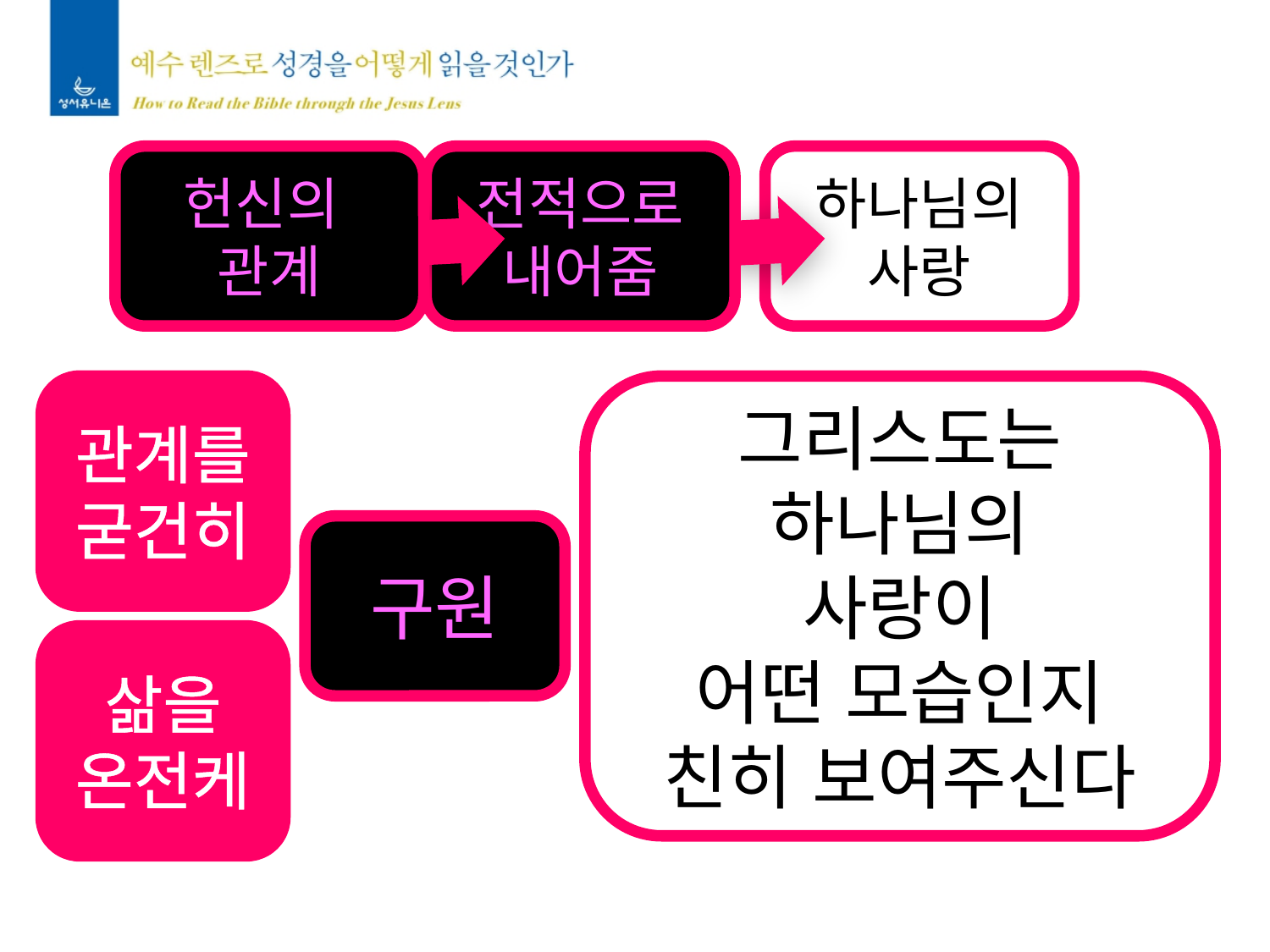

헌신의
관계
전적으로
내어줌
하나님의
사랑

관계를
굳건히
그리스도는
하나님의
사랑이
어떤 모습인지
친히 보여주신다
구원
삶을
온전케